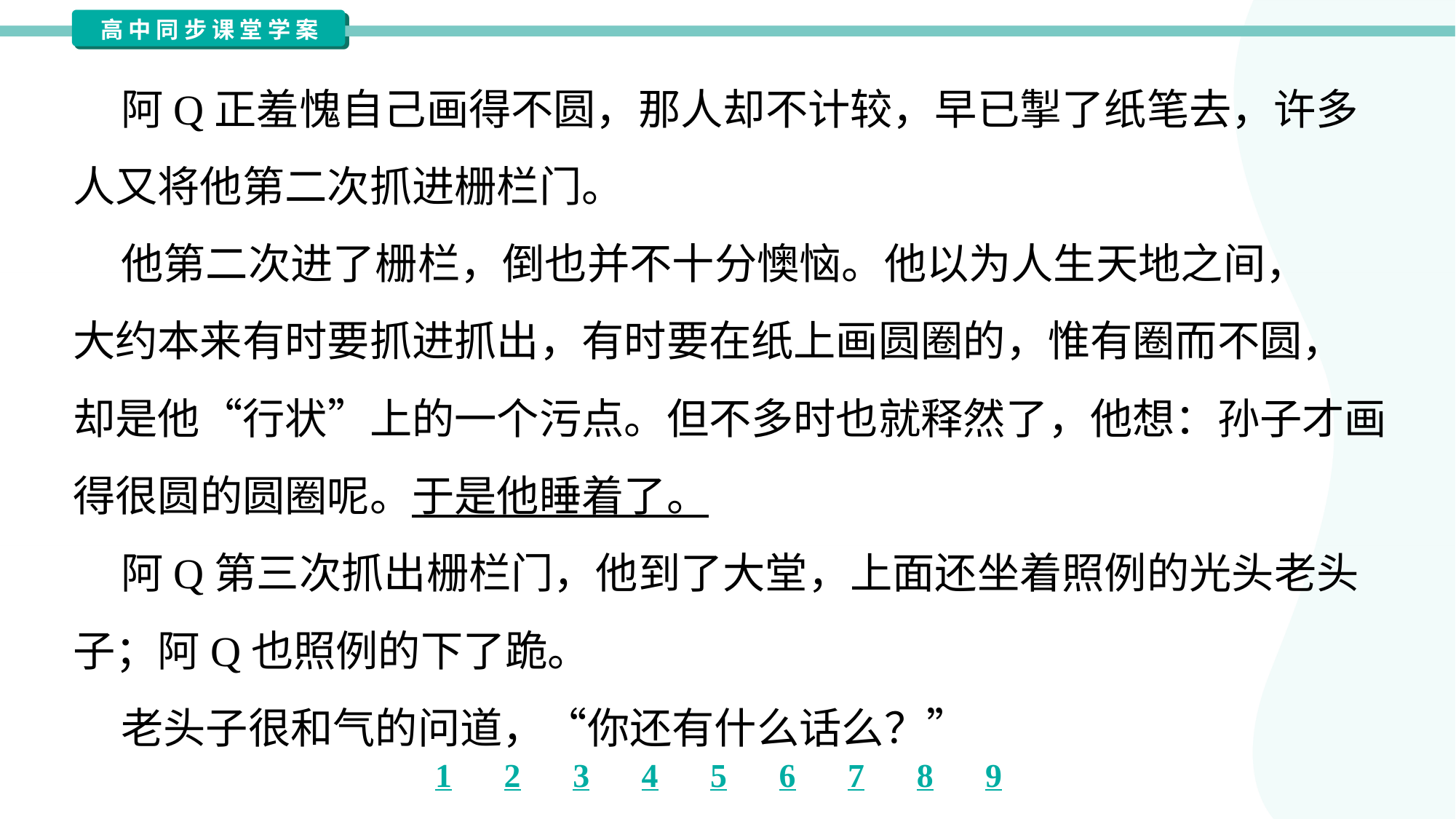

阿Q正羞愧自己画得不圆，那人却不计较，早已掣了纸笔去，许多
人又将他第二次抓进栅栏门。
    他第二次进了栅栏，倒也并不十分懊恼。他以为人生天地之间，
大约本来有时要抓进抓出，有时要在纸上画圆圈的，惟有圈而不圆，
却是他“行状”上的一个污点。但不多时也就释然了，他想：孙子才画
得很圆的圆圈呢。于是他睡着了。
    阿Q第三次抓出栅栏门，他到了大堂，上面还坐着照例的光头老头
子；阿Q也照例的下了跪。
    老头子很和气的问道，“你还有什么话么？”